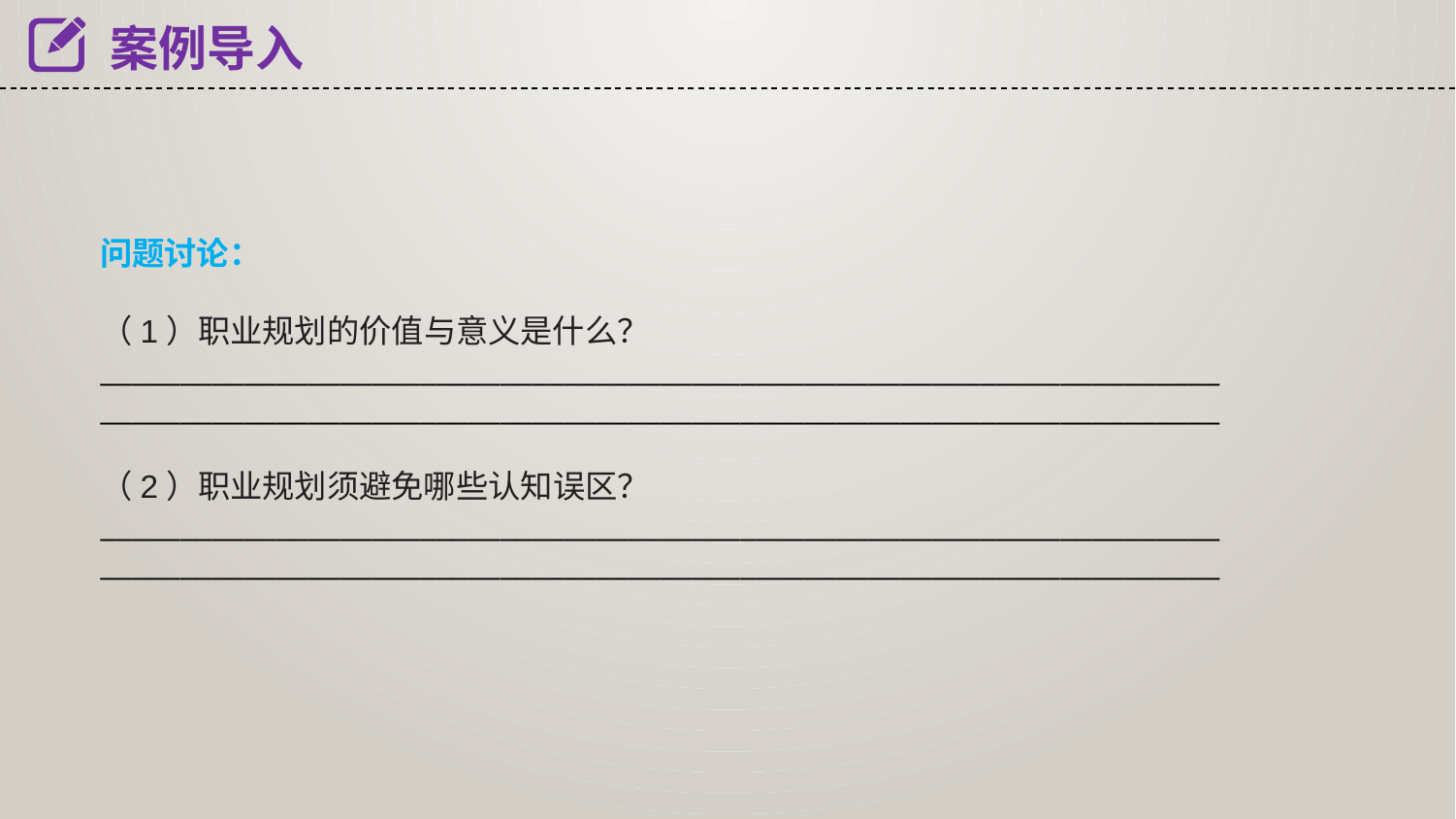

案例导入

问题讨论：

（1）职业规划的价值与意义是什么？
______________________________________________________________________
______________________________________________________________________

（2）职业规划须避免哪些认知误区？
______________________________________________________________________
______________________________________________________________________

6